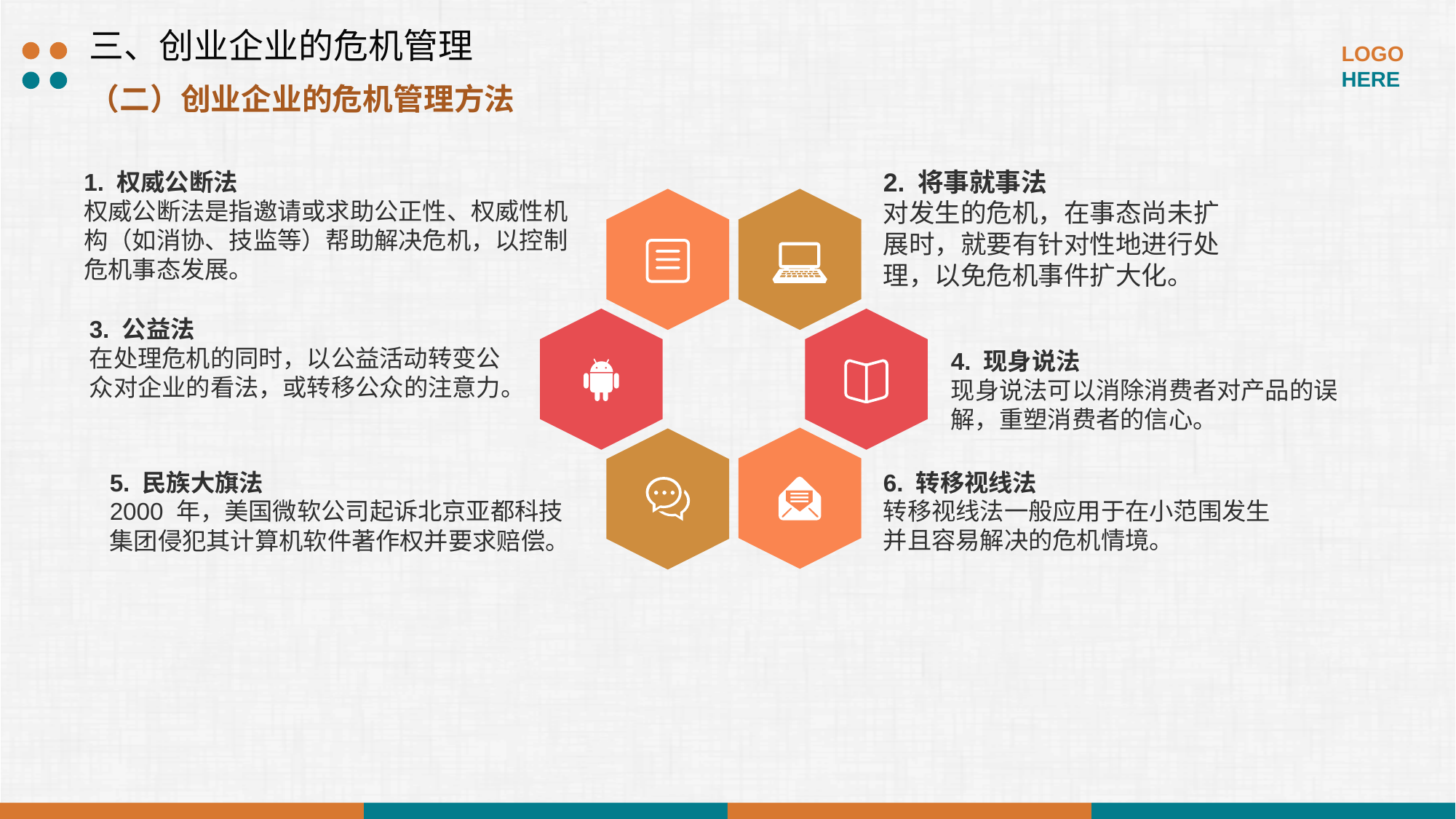

三、创业企业的危机管理
（二）创业企业的危机管理方法
2. 将事就事法
对发生的危机，在事态尚未扩展时，就要有针对性地进行处理，以免危机事件扩大化。
1. 权威公断法
权威公断法是指邀请或求助公正性、权威性机构（如消协、技监等）帮助解决危机，以控制危机事态发展。

3. 公益法
在处理危机的同时，以公益活动转变公众对企业的看法，或转移公众的注意力。

4. 现身说法
现身说法可以消除消费者对产品的误解，重塑消费者的信心。

5. 民族大旗法
2000 年，美国微软公司起诉北京亚都科技集团侵犯其计算机软件著作权并要求赔偿。
6. 转移视线法
转移视线法一般应用于在小范围发生并且容易解决的危机情境。